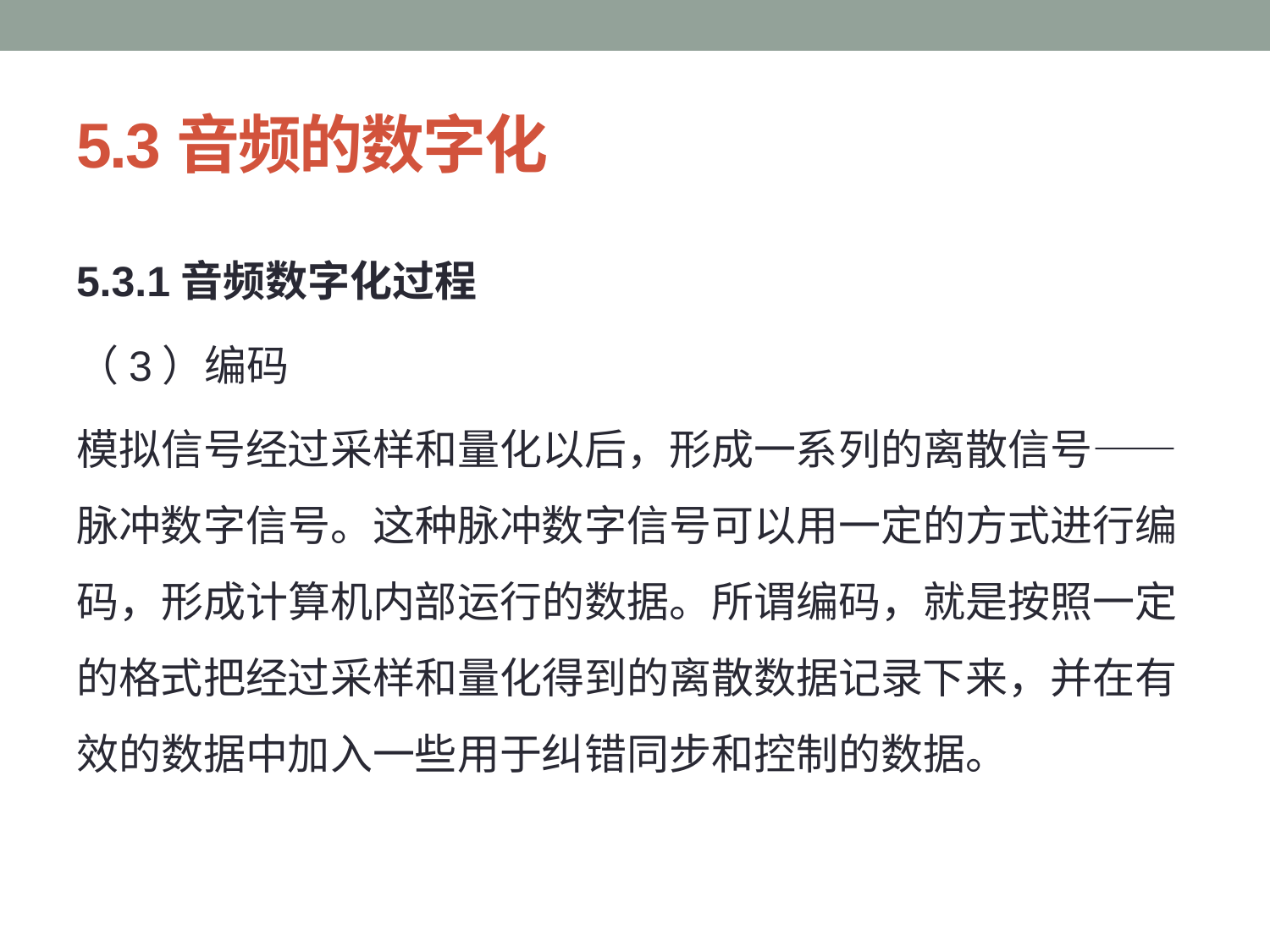

# 5.3音频的数字化
5.3.1音频数字化过程
（3）编码
模拟信号经过采样和量化以后，形成一系列的离散信号——脉冲数字信号。这种脉冲数字信号可以用一定的方式进行编码，形成计算机内部运行的数据。所谓编码，就是按照一定的格式把经过采样和量化得到的离散数据记录下来，并在有效的数据中加入一些用于纠错同步和控制的数据。